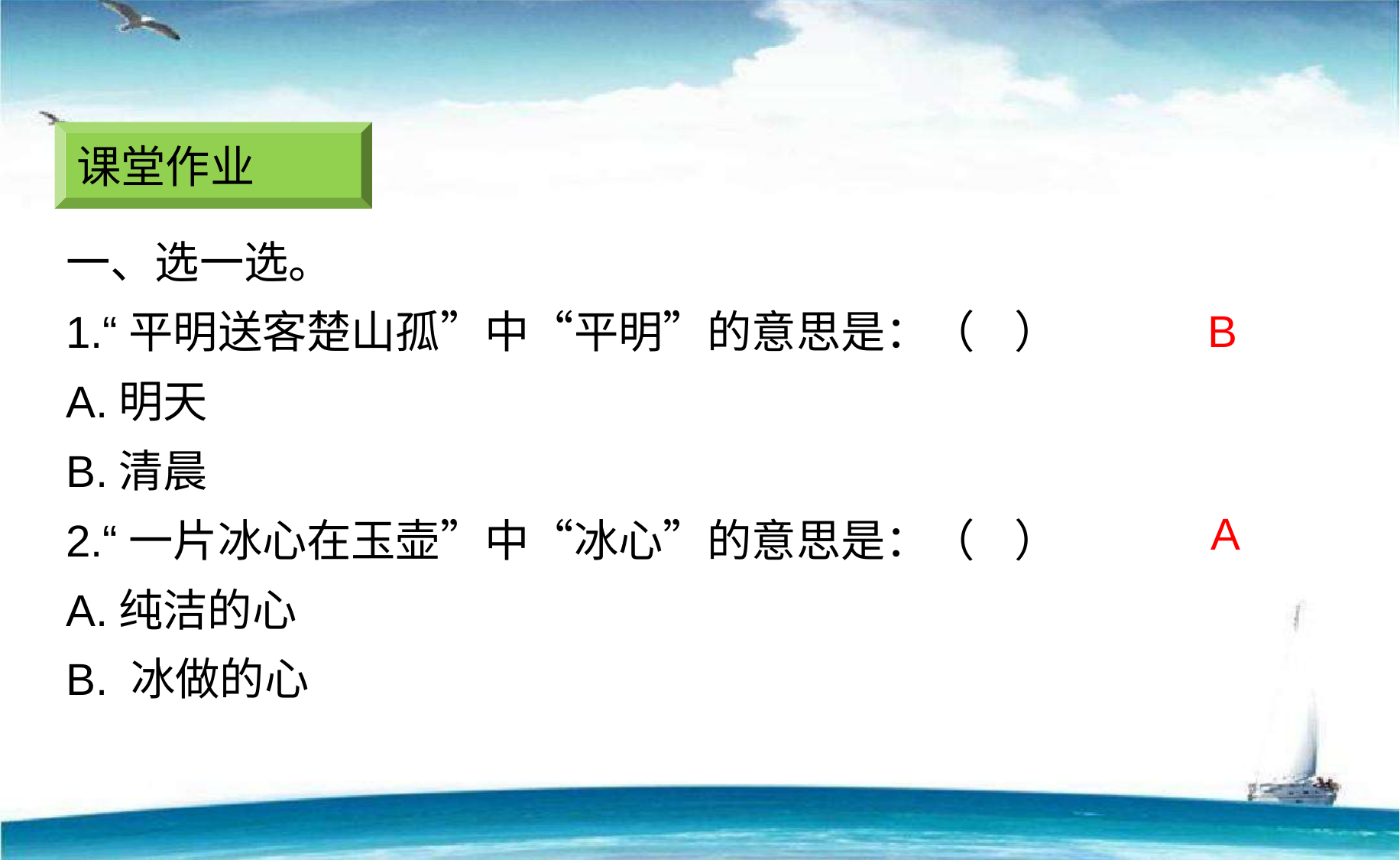

课堂作业
一、选一选。
1.“平明送客楚山孤”中“平明”的意思是：（    ）
A.明天
B.清晨
2.“一片冰心在玉壶”中“冰心”的意思是：（    ）
A.纯洁的心
B. 冰做的心
B
A